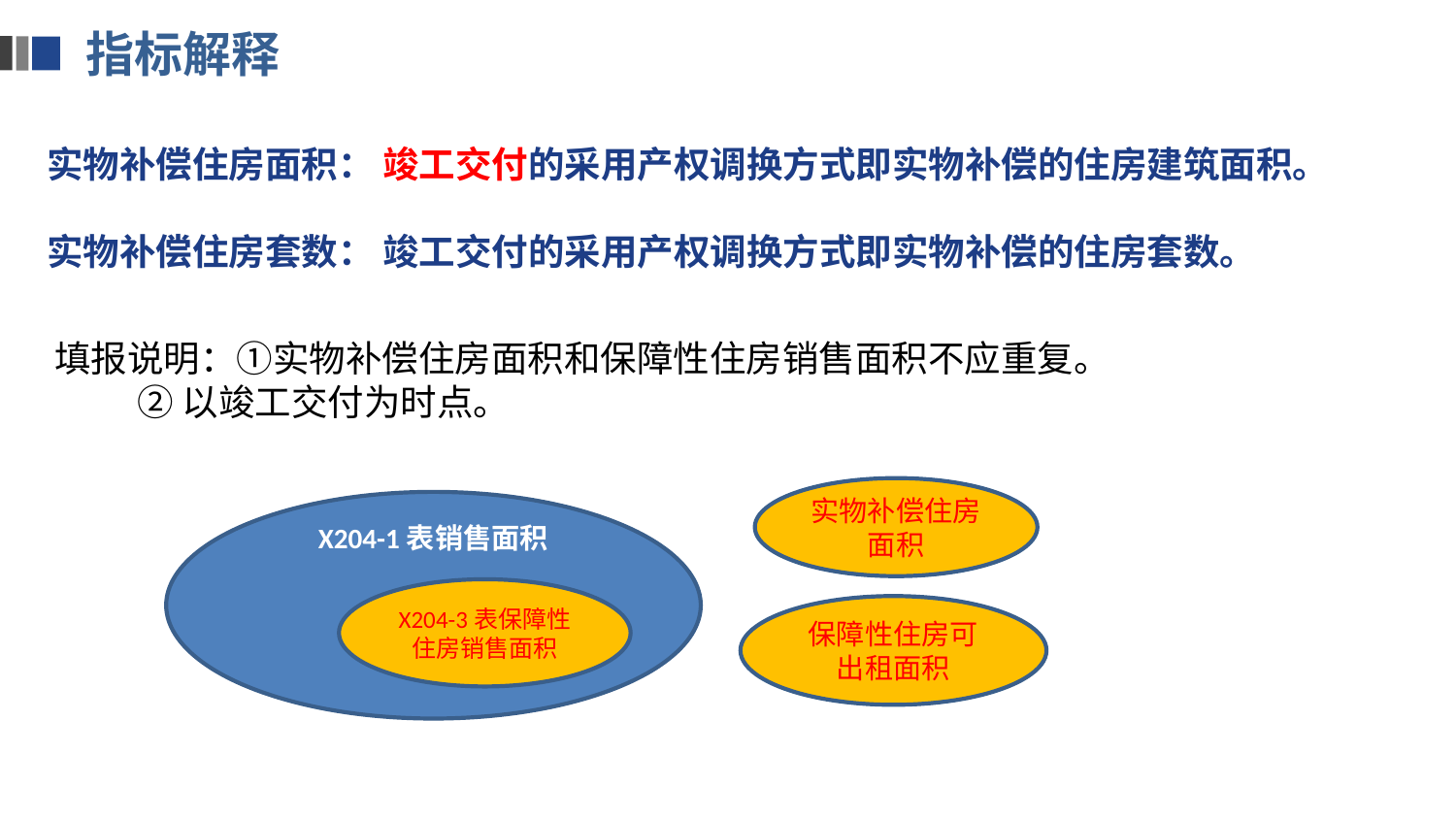

指标解释

实物补偿住房面积： 竣工交付的采用产权调换方式即实物补偿的住房建筑面积。

实物补偿住房套数： 竣工交付的采用产权调换方式即实物补偿的住房套数。

填报说明：①实物补偿住房面积和保障性住房销售面积不应重复。
          ②以竣工交付为时点。
实物补偿住房面积
X204-1表销售面积

X204-3表保障性住房销售面积
保障性住房可出租面积